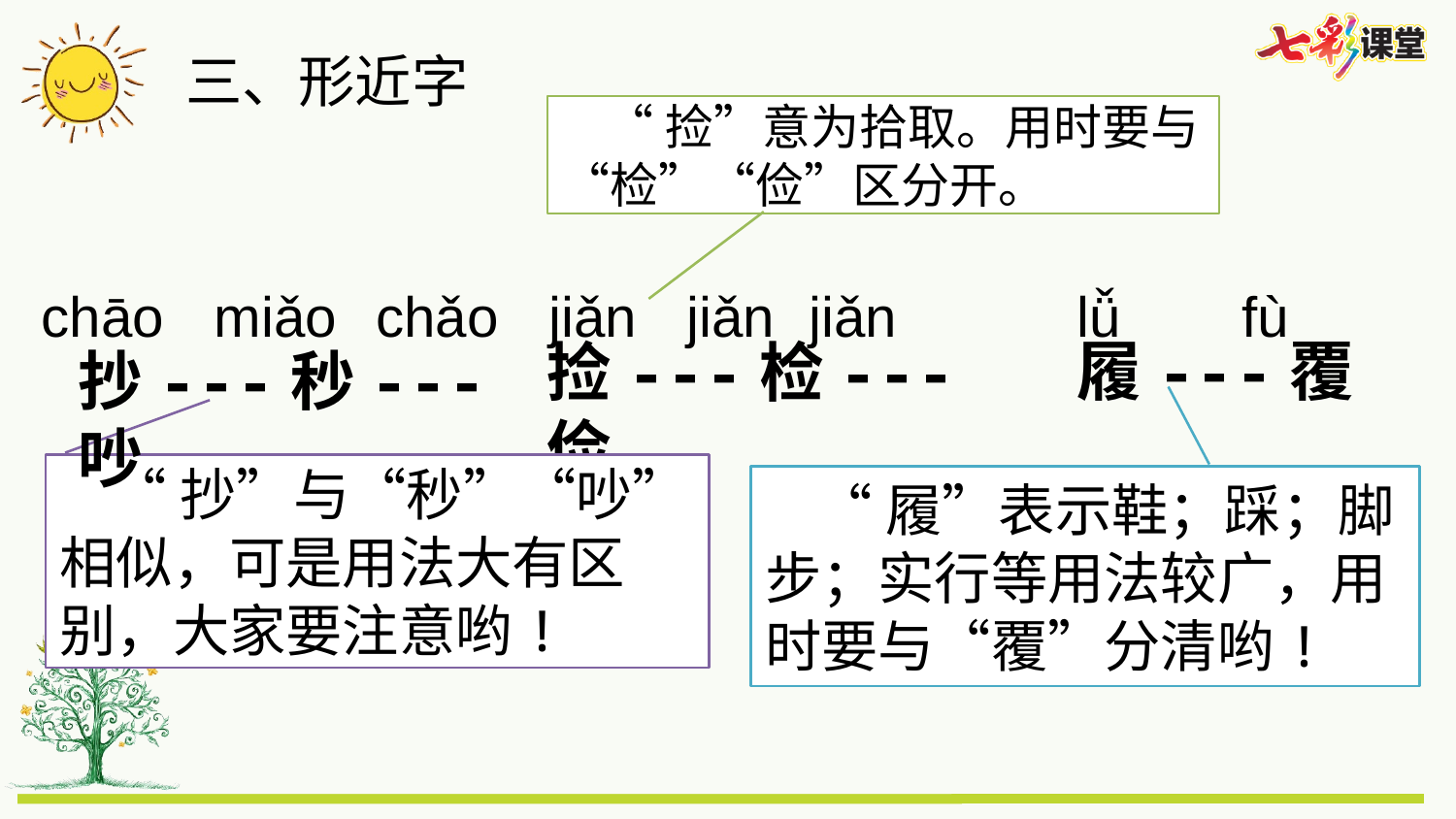

三、形近字
    “捡”意为拾取。用时要与“检”“俭”区分开。
chāo
jiǎn
jiǎn
jiǎn
fù
chǎo
lǚ
miǎo
履---覆
捡---检---俭
抄---秒---吵
    “抄”与“秒”“吵”相似，可是用法大有区别，大家要注意哟!
    “履”表示鞋；踩；脚步；实行等用法较广，用时要与“覆”分清哟!